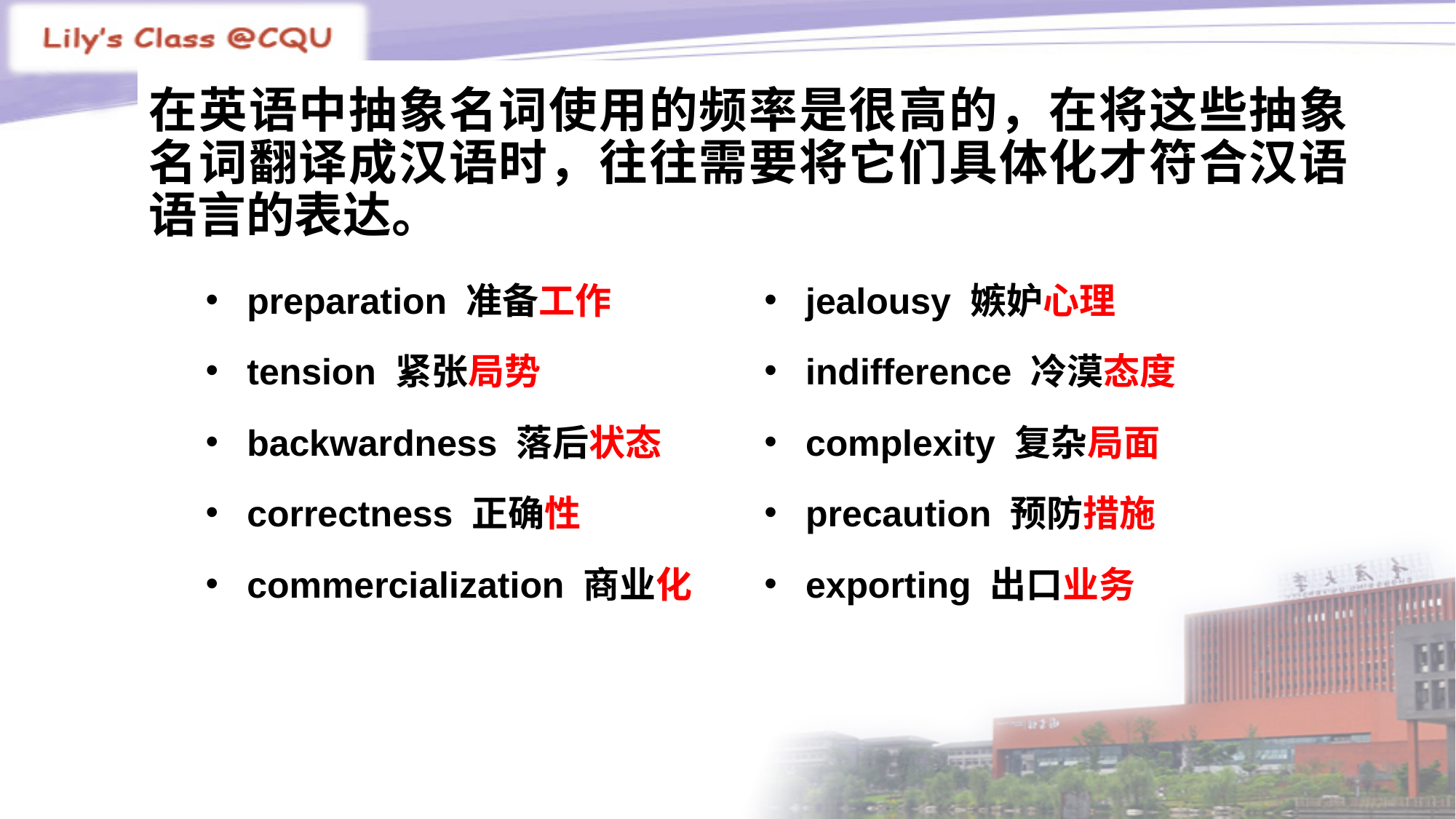

# 在英语中抽象名词使用的频率是很高的，在将这些抽象名词翻译成汉语时，往往需要将它们具体化才符合汉语语言的表达。
preparation 准备工作
tension 紧张局势
backwardness 落后状态
correctness 正确性
commercialization 商业化
jealousy 嫉妒心理
indifference 冷漠态度
complexity 复杂局面
precaution 预防措施
exporting 出口业务